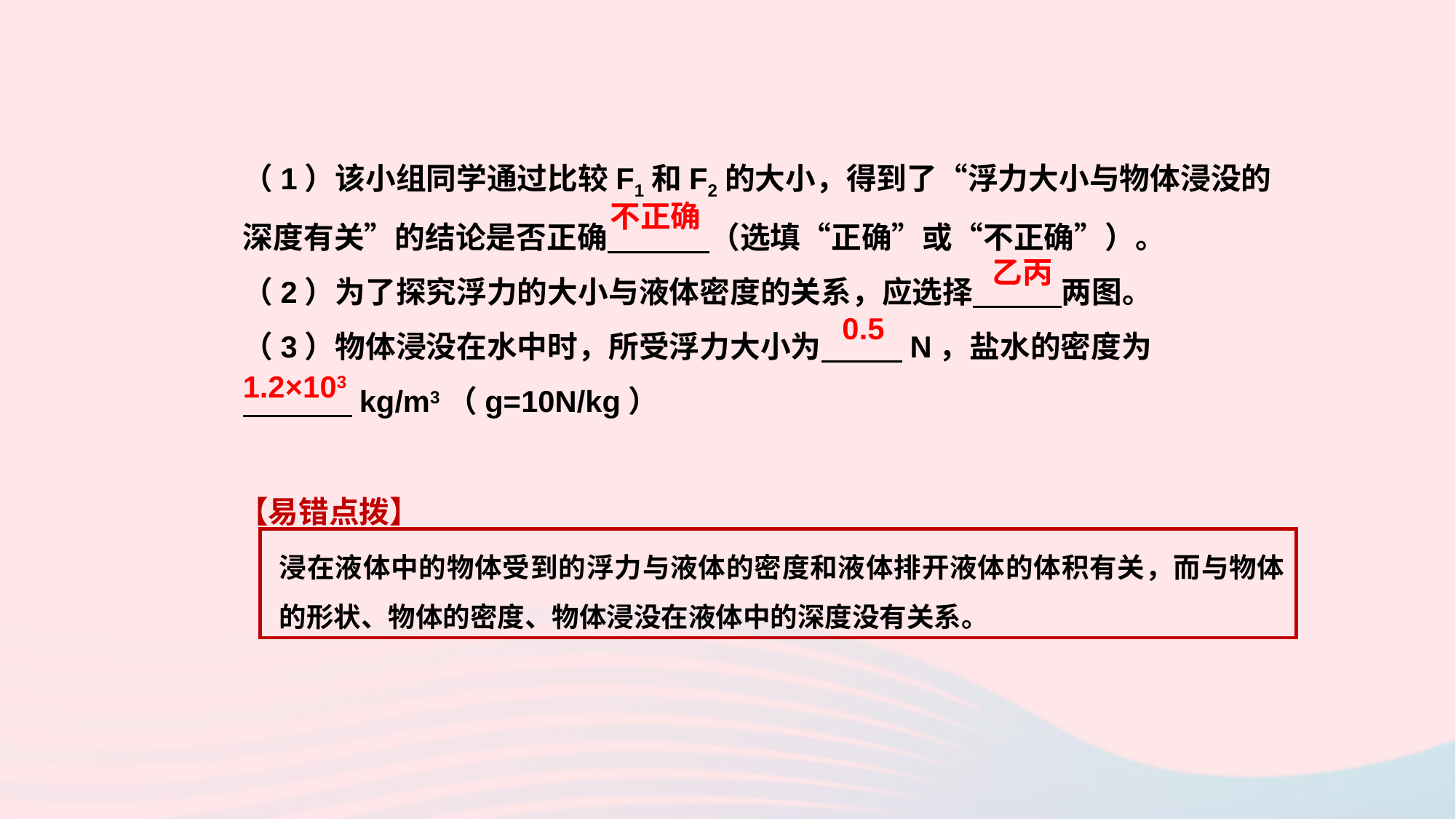

（1）该小组同学通过比较F1和F2的大小，得到了“浮力大小与物体浸没的深度有关”的结论是否正确　      　（选填“正确”或“不正确”）。
（2）为了探究浮力的大小与液体密度的关系，应选择　    　两图。
（3）物体浸没在水中时，所受浮力大小为　   　N，盐水的密度为
　  　     kg/m3（g=10N/kg）
不正确
乙丙
0.5
1.2×103
【易错点拨】
浸在液体中的物体受到的浮力与液体的密度和液体排开液体的体积有关，而与物体的形状、物体的密度、物体浸没在液体中的深度没有关系。